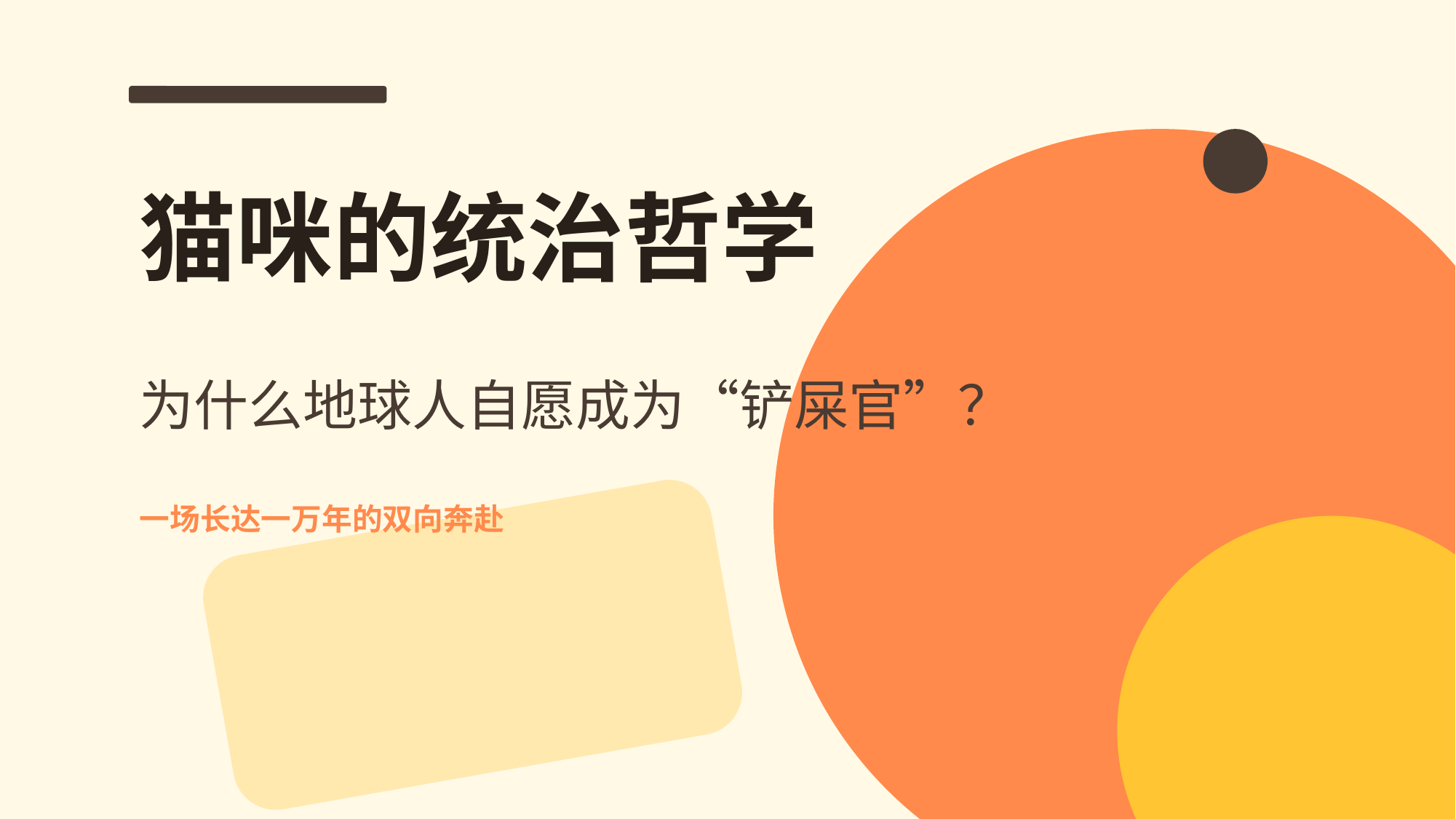

猫咪的统治哲学
为什么地球人自愿成为“铲屎官”？
一场长达一万年的双向奔赴